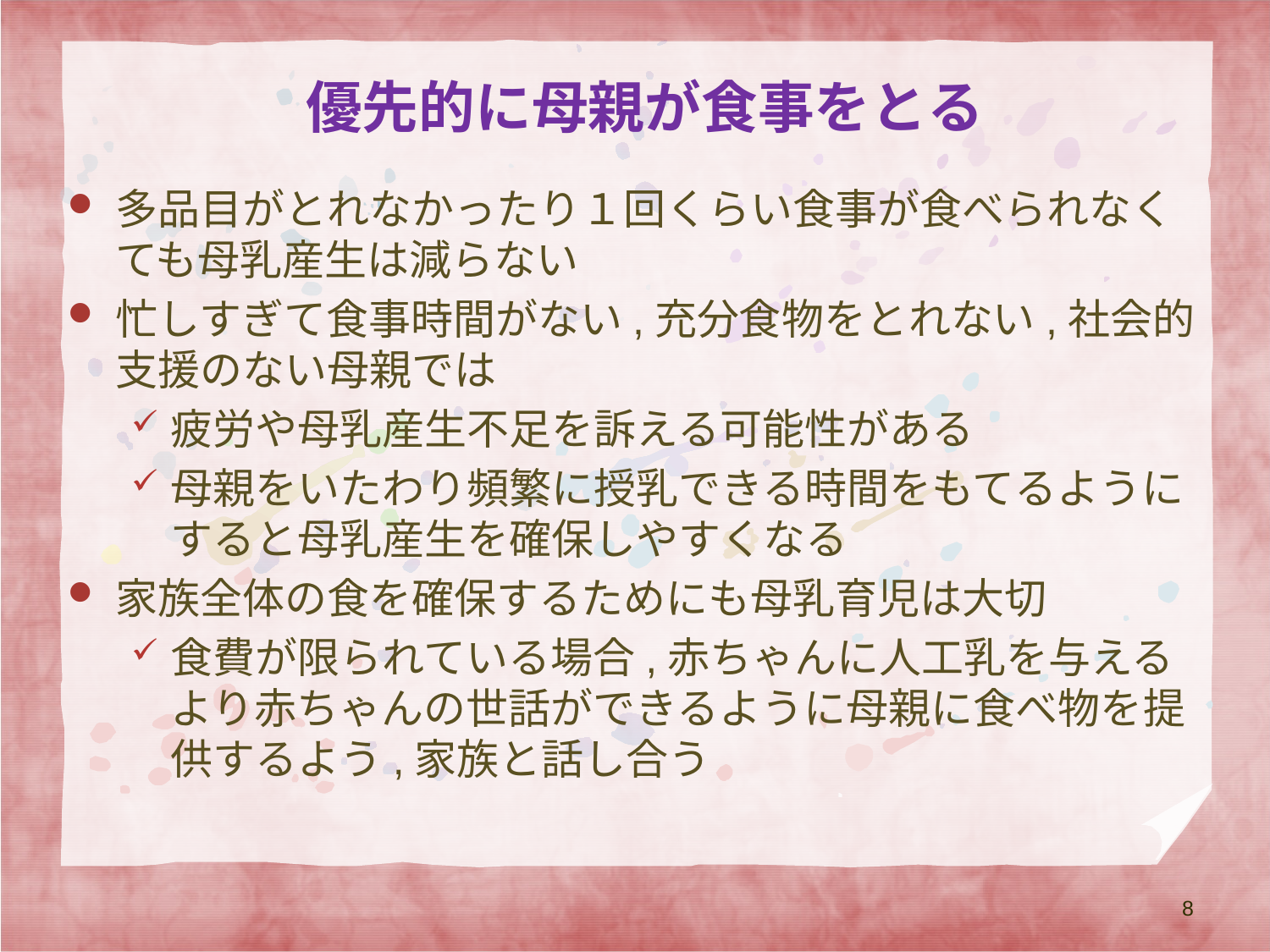

# 優先的に母親が食事をとる
多品目がとれなかったり１回くらい食事が食べられなくても母乳産生は減らない
忙しすぎて食事時間がない,充分食物をとれない,社会的支援のない母親では
疲労や母乳産生不足を訴える可能性がある
母親をいたわり頻繁に授乳できる時間をもてるようにすると母乳産生を確保しやすくなる
家族全体の食を確保するためにも母乳育児は大切
食費が限られている場合,赤ちゃんに人工乳を与えるより赤ちゃんの世話ができるように母親に食べ物を提供するよう,家族と話し合う

8